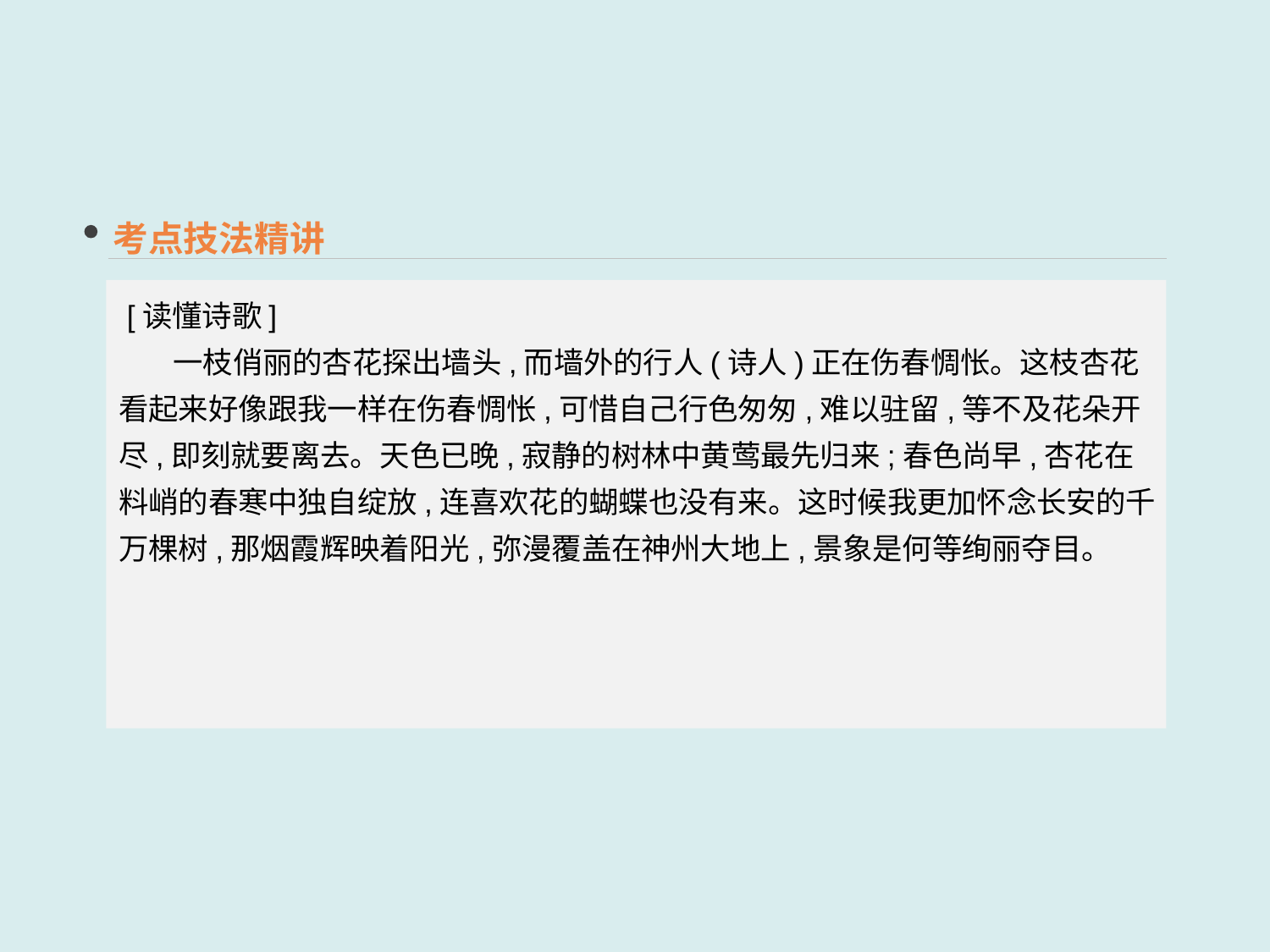

考点技法精讲

 [读懂诗歌]
       一枝俏丽的杏花探出墙头,而墙外的行人(诗人)正在伤春惆怅。这枝杏花看起来好像跟我一样在伤春惆怅,可惜自己行色匆匆,难以驻留,等不及花朵开尽,即刻就要离去。天色已晚,寂静的树林中黄莺最先归来;春色尚早,杏花在料峭的春寒中独自绽放,连喜欢花的蝴蝶也没有来。这时候我更加怀念长安的千万棵树,那烟霞辉映着阳光,弥漫覆盖在神州大地上,景象是何等绚丽夺目。